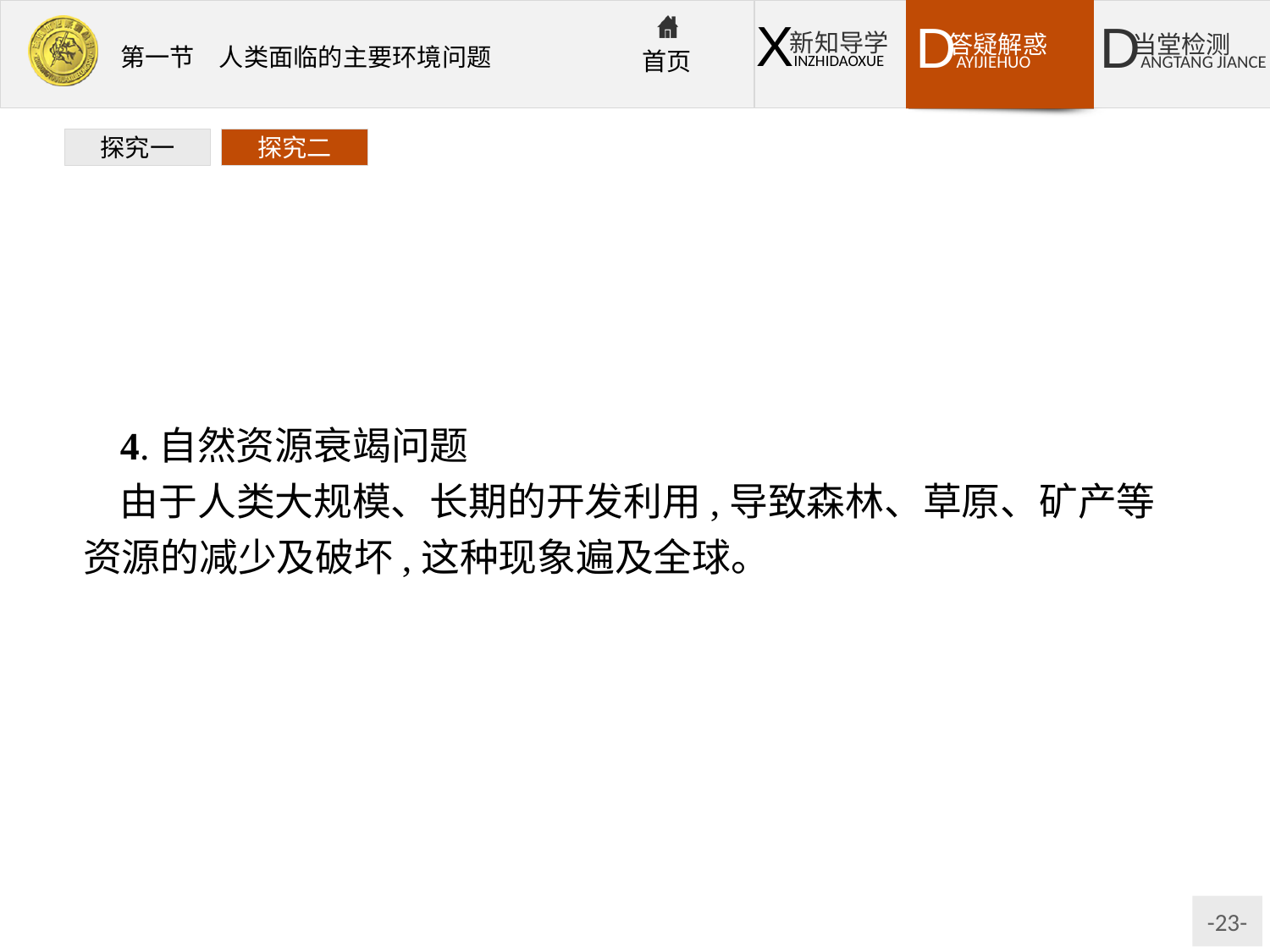

探究一
探究二
4.自然资源衰竭问题
由于人类大规模、长期的开发利用,导致森林、草原、矿产等资源的减少及破坏,这种现象遍及全球。